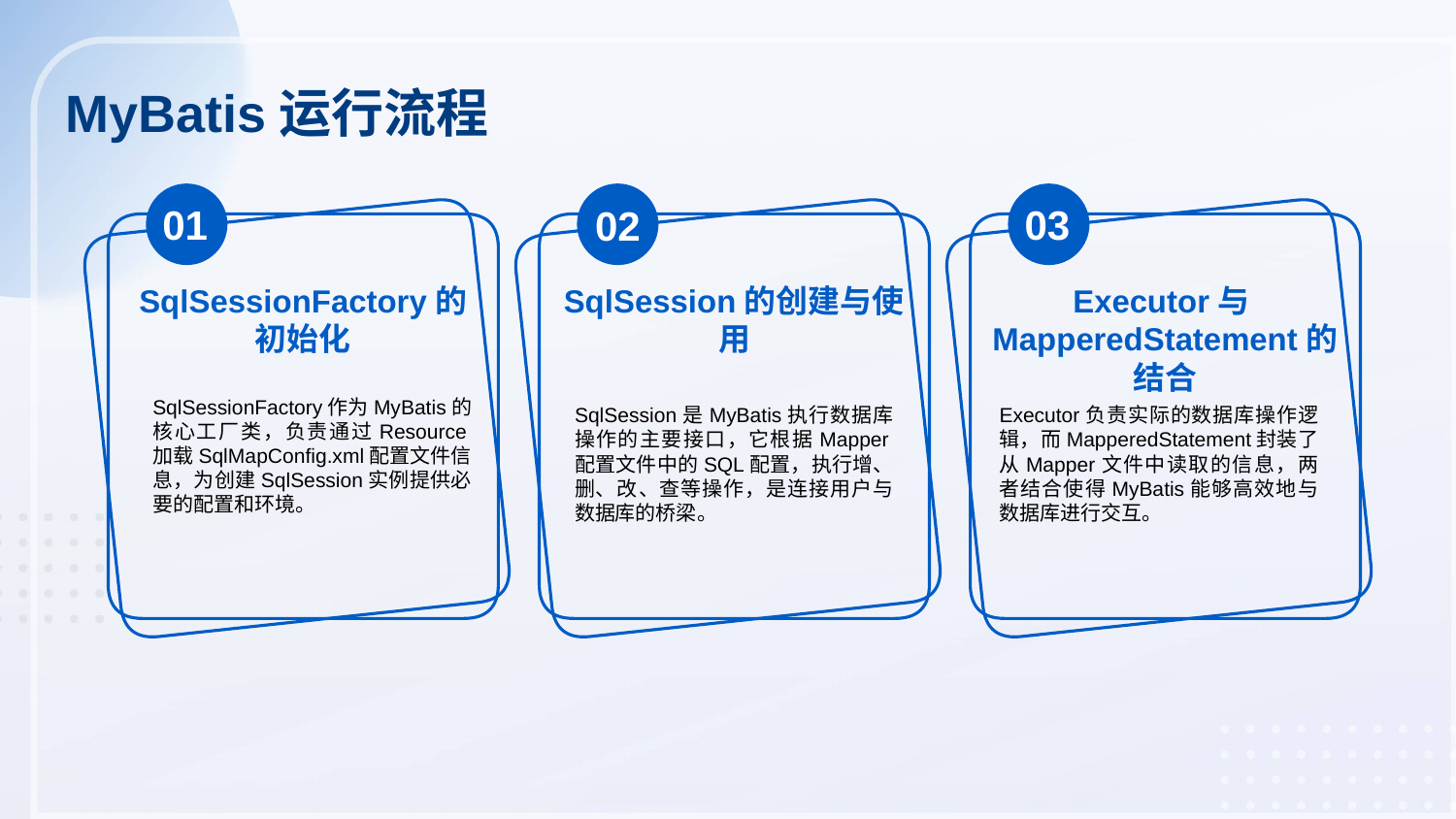

MyBatis运行流程
01
03
02

SqlSessionFactory的初始化
SqlSession的创建与使用
Executor与MapperedStatement的结合
SqlSessionFactory作为MyBatis的核心工厂类，负责通过Resource加载SqlMapConfig.xml配置文件信息，为创建SqlSession实例提供必要的配置和环境。
SqlSession是MyBatis执行数据库操作的主要接口，它根据Mapper配置文件中的SQL配置，执行增、删、改、查等操作，是连接用户与数据库的桥梁。
Executor负责实际的数据库操作逻辑，而MapperedStatement封装了从Mapper文件中读取的信息，两者结合使得MyBatis能够高效地与数据库进行交互。